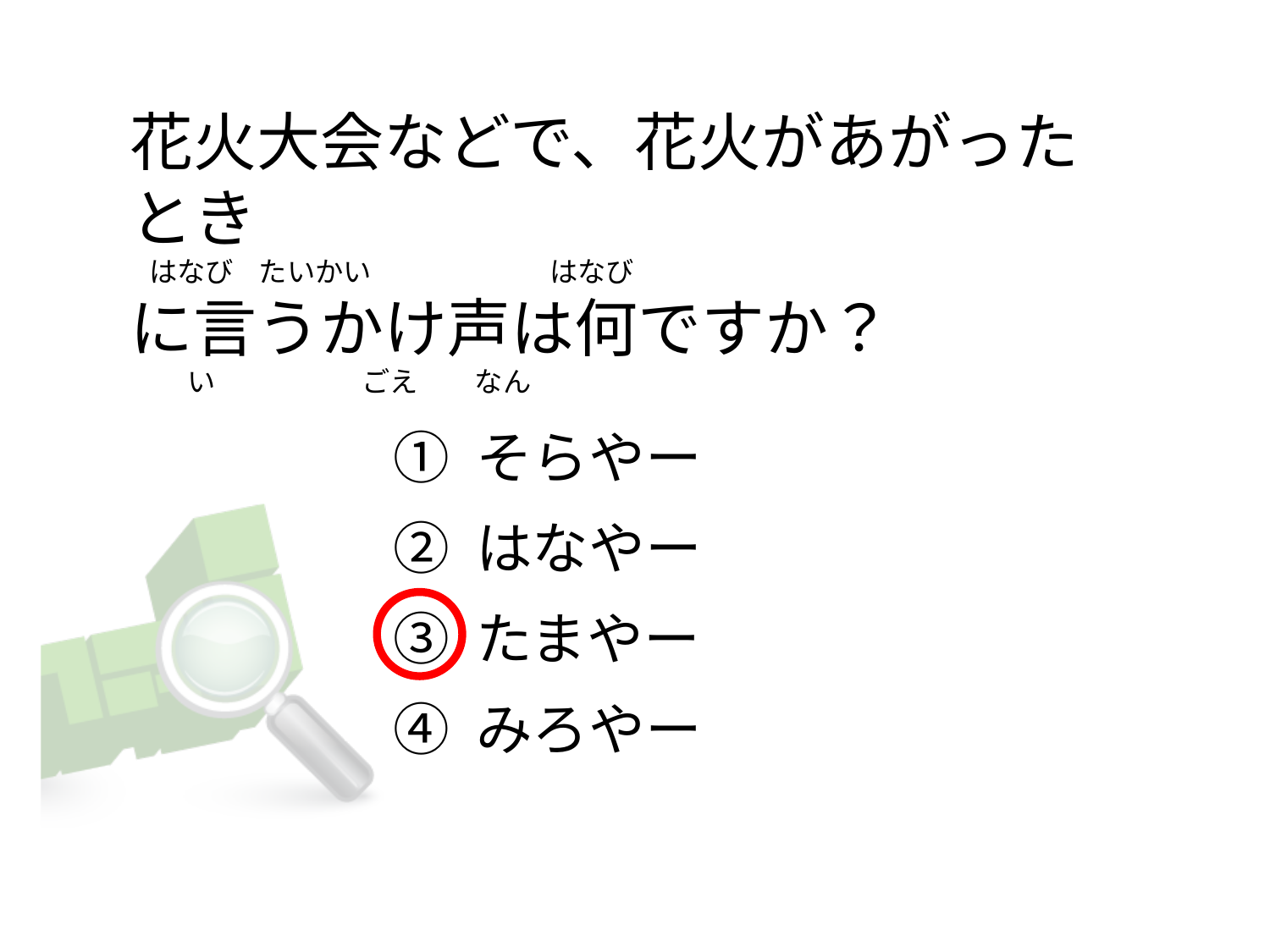

# 花火大会などで、花火があがったとき    はなび    たいかい                            はなび に言うかけ声は何ですか？          い                       ごえ         なん
① そらやー
② はなやー
③ たまやー
④ みろやー